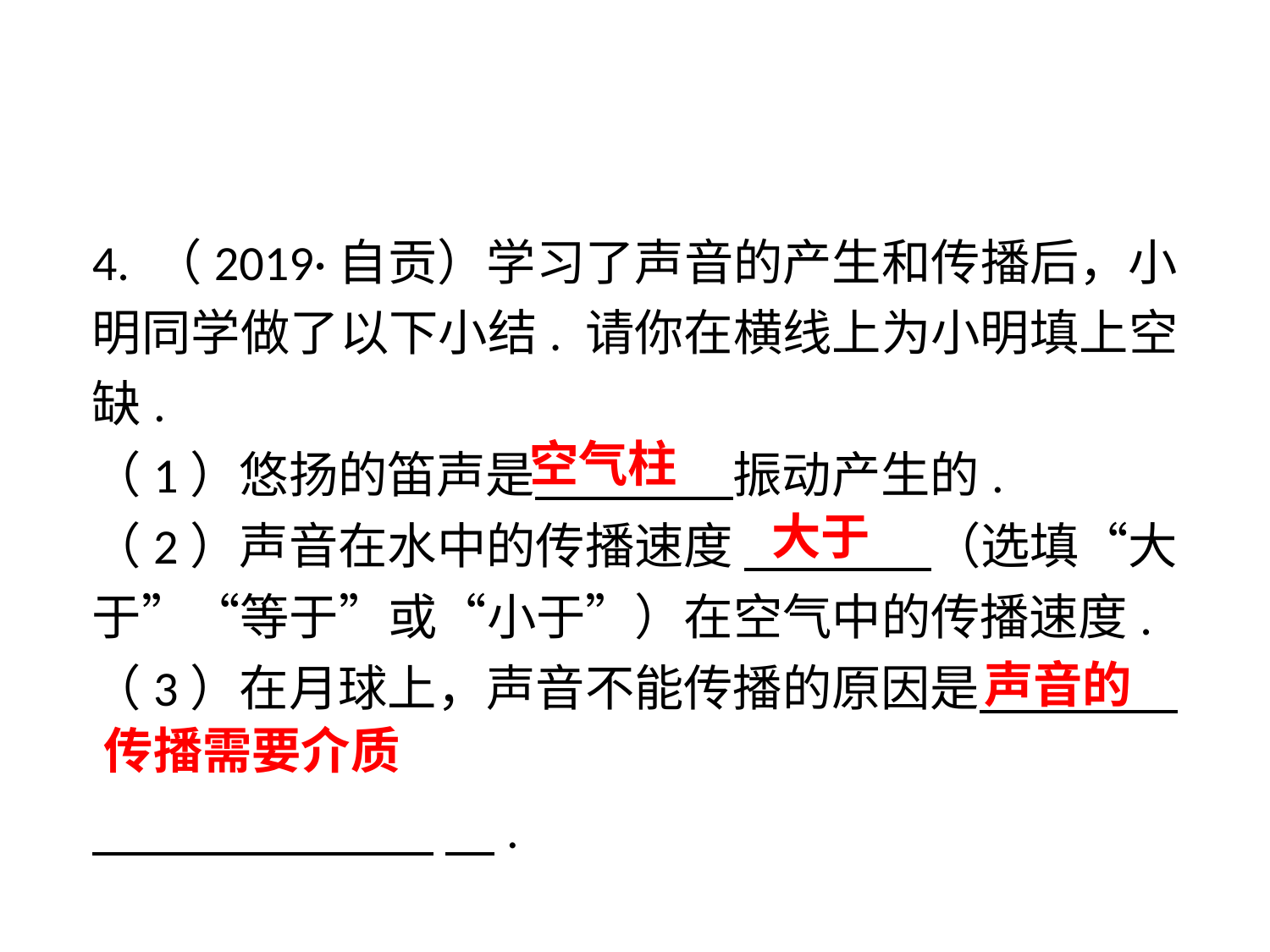

4. （2019·自贡）学习了声音的产生和传播后，小明同学做了以下小结. 请你在横线上为小明填上空缺.
（1）悠扬的笛声是     　    　振动产生的.
（2）声音在水中的传播速度     　    　（选填“大于”“等于”或“小于”）在空气中的传播速度.
（3）在月球上，声音不能传播的原因是                   .
                               　.
空气柱
大于
声音的
传播需要介质